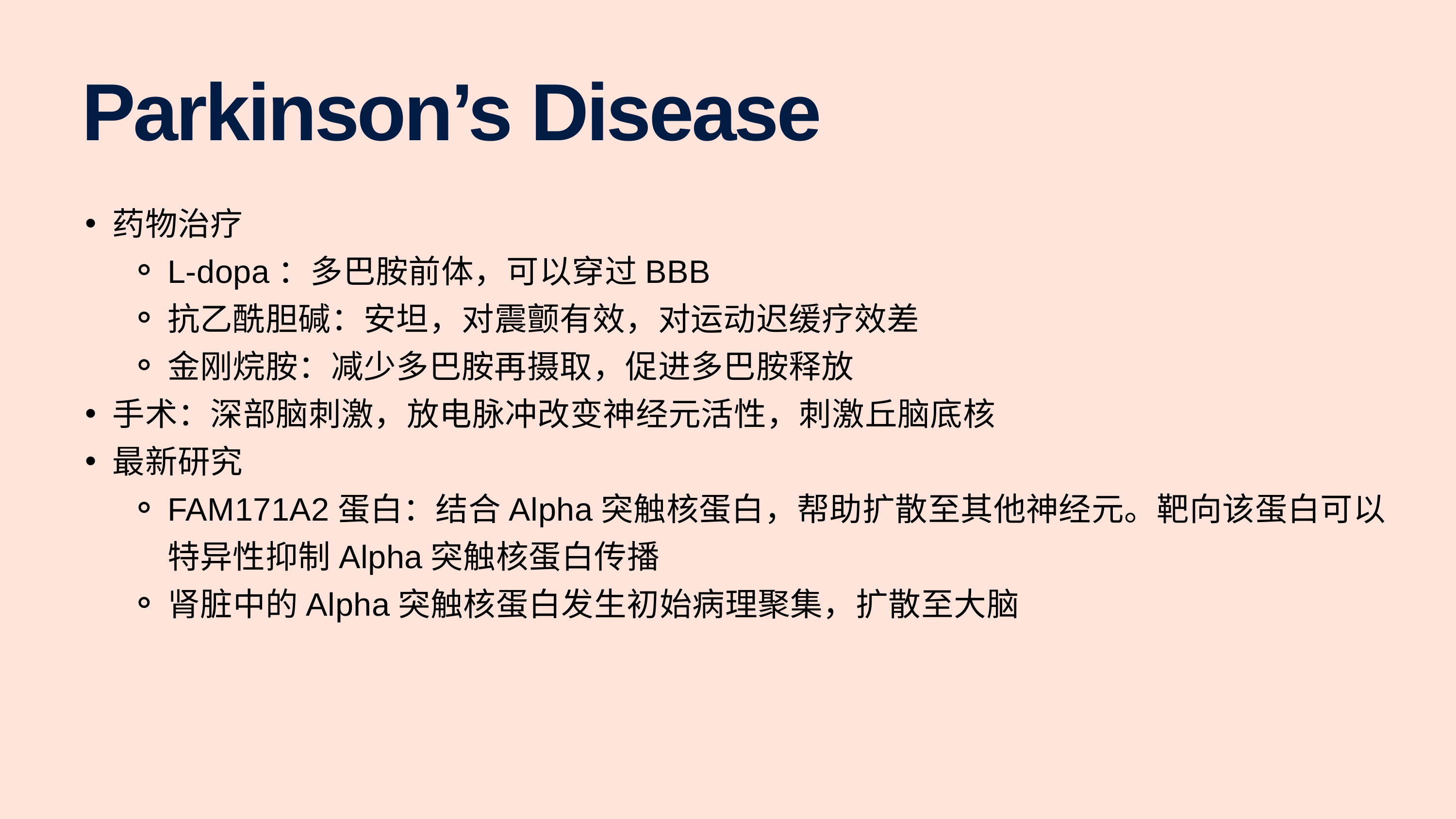

Parkinson’s Disease

药物治疗
L-dopa：多巴胺前体，可以穿过BBB
抗乙酰胆碱：安坦，对震颤有效，对运动迟缓疗效差
金刚烷胺：减少多巴胺再摄取，促进多巴胺释放
手术：深部脑刺激，放电脉冲改变神经元活性，刺激丘脑底核
最新研究
FAM171A2蛋白：结合Alpha突触核蛋白，帮助扩散至其他神经元。靶向该蛋白可以特异性抑制Alpha突触核蛋白传播
肾脏中的Alpha突触核蛋白发生初始病理聚集，扩散至大脑